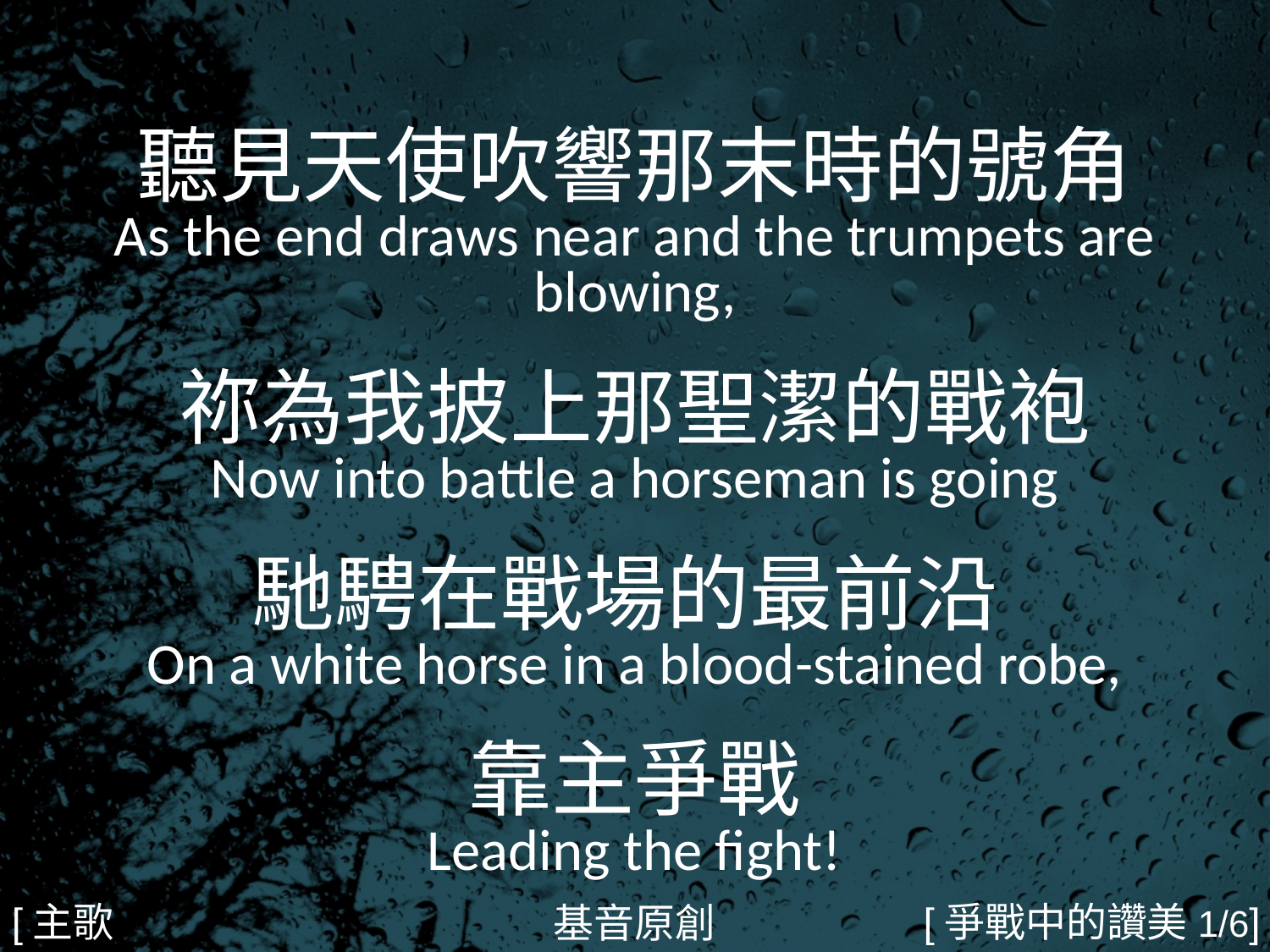

聽見天使吹響那末時的號角
As the end draws near and the trumpets are blowing,

祢為我披上那聖潔的戰袍
Now into battle a horseman is going

馳騁在戰場的最前沿
On a white horse in a blood-stained robe,

靠主爭戰
Leading the fight!
#

[主歌1a]
[爭戰中的讚美1/6]
基音原創